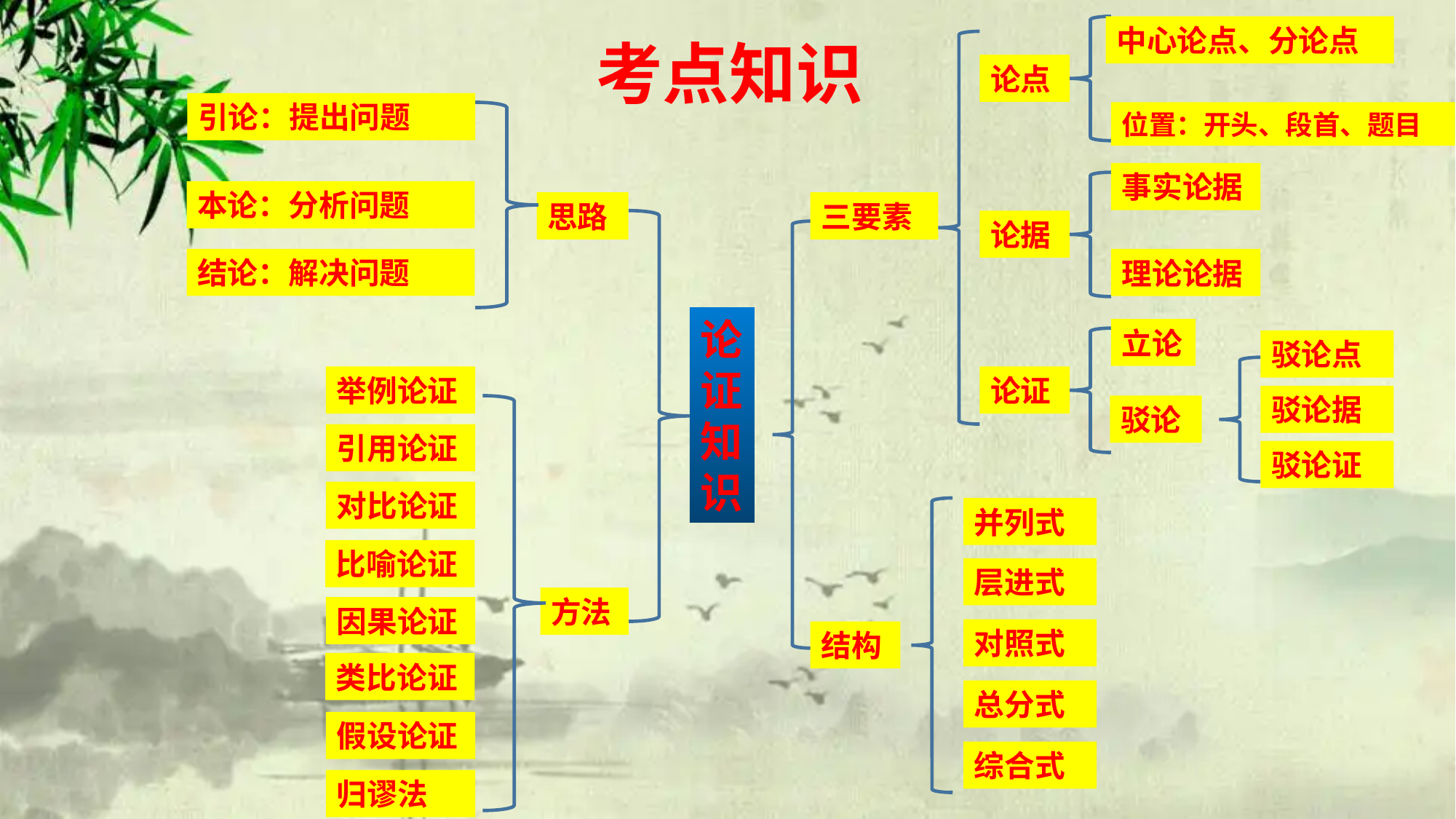

中心论点、分论点
考点知识

论点
引论：提出问题

位置：开头、段首、题目
事实论据

本论：分析问题
思路
三要素

论据

结论：解决问题
理论论据
论证知识
立论

驳论点

举例论证
论证
驳论据
驳论

引用论证
驳论证
对比论证

并列式
比喻论证
层进式
方法
因果论证
对照式
结构
类比论证
总分式
假设论证
综合式
归谬法